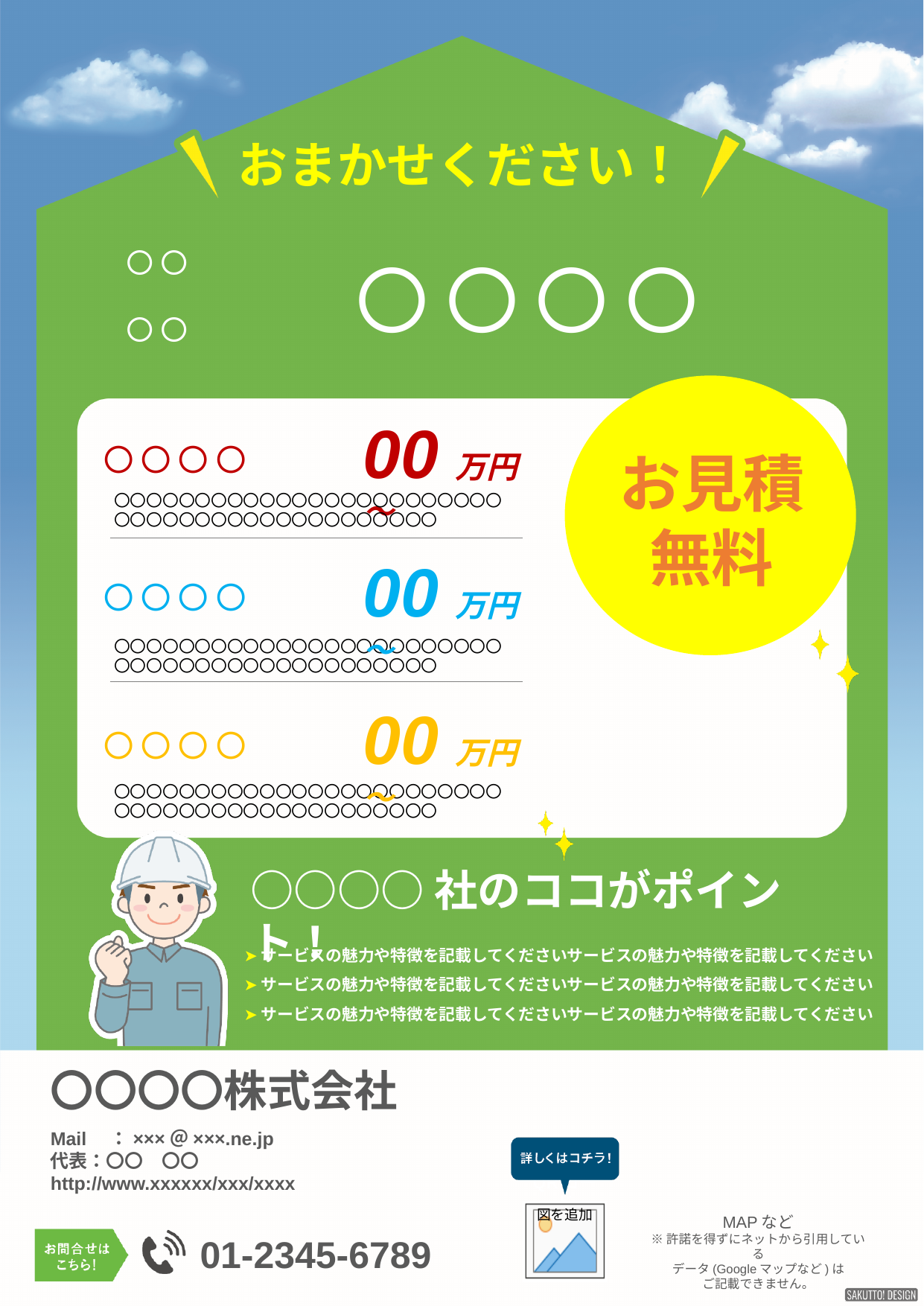

おまかせください！
○○○○
○○
○○
00万円～
○○○○
お見積
無料
〇〇〇〇〇〇〇〇〇〇〇〇〇〇〇〇〇〇〇〇〇〇〇〇
〇〇〇〇〇〇〇〇〇〇〇〇〇〇〇〇〇〇〇〇
00万円～
○○○○
〇〇〇〇〇〇〇〇〇〇〇〇〇〇〇〇〇〇〇〇〇〇〇〇
〇〇〇〇〇〇〇〇〇〇〇〇〇〇〇〇〇〇〇〇

00万円～
○○○○
〇〇〇〇〇〇〇〇〇〇〇〇〇〇〇〇〇〇〇〇〇〇〇〇
〇〇〇〇〇〇〇〇〇〇〇〇〇〇〇〇〇〇〇〇
○○○○社のココがポイント！
➤サービスの魅力や特徴を記載してくださいサービスの魅力や特徴を記載してください
➤サービスの魅力や特徴を記載してくださいサービスの魅力や特徴を記載してください
➤サービスの魅力や特徴を記載してくださいサービスの魅力や特徴を記載してください
〇〇〇〇株式会社

Mail　：×××＠×××.ne.jp
代表：〇〇　〇〇
http://www.xxxxxx/xxx/xxxx

MAPなど
※許諾を得ずにネットから引用している
データ(Googleマップなど)は
ご記載できません。
01-2345-6789